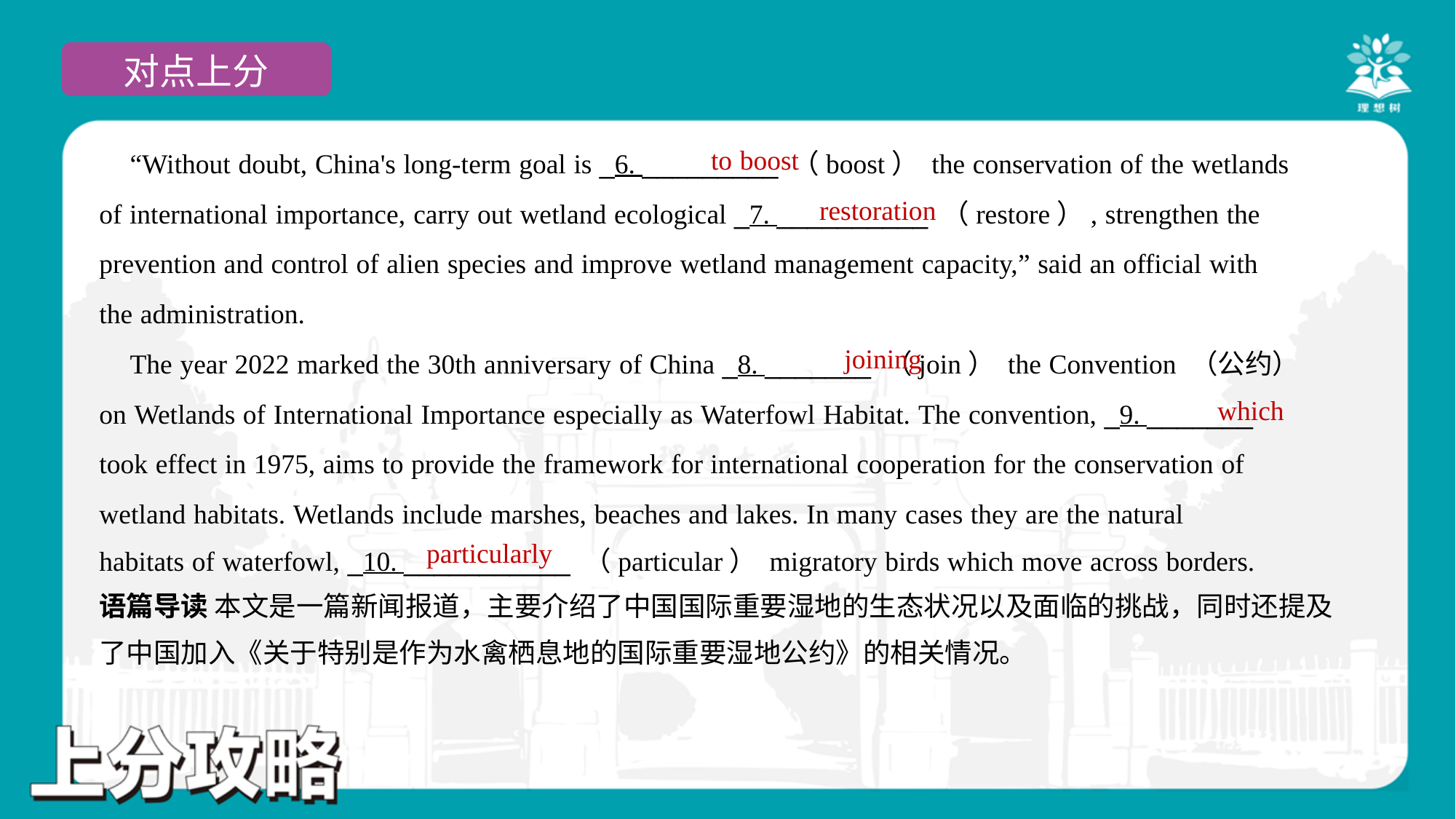

to boost
    “Without doubt, China's long-term goal is _6. _________ （boost） the conservation of the wetlands
of international importance, carry out wetland ecological _7. __________ （restore）, strengthen the
prevention and control of alien species and improve wetland management capacity,” said an official with
the administration.
    The year 2022 marked the 30th anniversary of China _8. _______ （join） the Convention （公约）
on Wetlands of International Importance especially as Waterfowl Habitat. The convention, _9. _______
took effect in 1975, aims to provide the framework for international cooperation for the conservation of
wetland habitats. Wetlands include marshes, beaches and lakes. In many cases they are the natural
habitats of waterfowl, _10. ___________ （particular） migratory birds which move across borders.#1.1.4
restoration
joining
which
particularly
语篇导读 本文是一篇新闻报道，主要介绍了中国国际重要湿地的生态状况以及面临的挑战，同时还提及
了中国加入《关于特别是作为水禽栖息地的国际重要湿地公约》的相关情况。